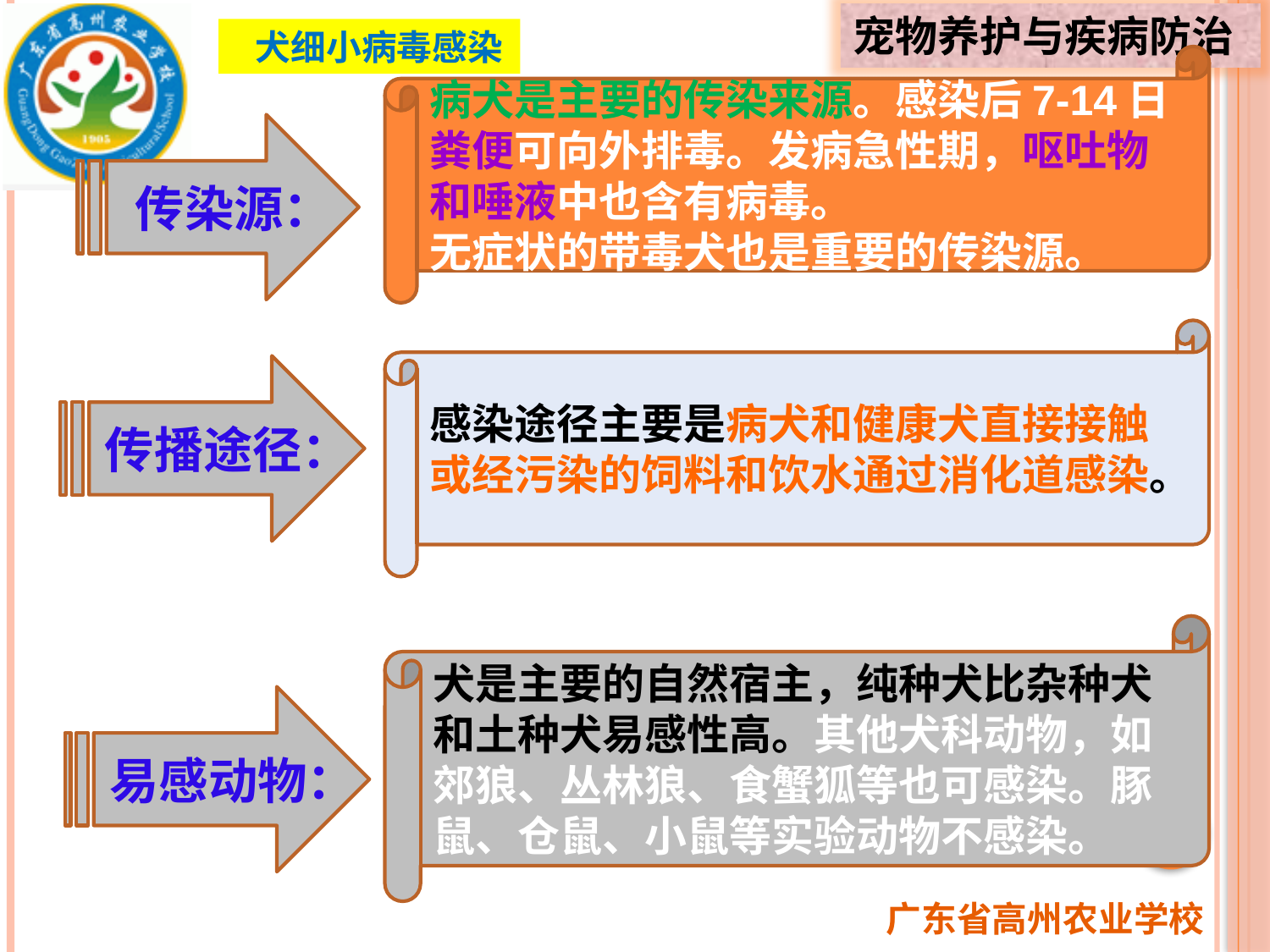

犬细小病毒感染
病犬是主要的传染来源。感染后7-14日粪便可向外排毒。发病急性期，呕吐物和唾液中也含有病毒。
无症状的带毒犬也是重要的传染源。
传染源：
感染途径主要是病犬和健康犬直接接触或经污染的饲料和饮水通过消化道感染。
传播途径：
犬是主要的自然宿主，纯种犬比杂种犬和土种犬易感性高。其他犬科动物，如郊狼、丛林狼、食蟹狐等也可感染。豚鼠、仓鼠、小鼠等实验动物不感染。
易感动物：